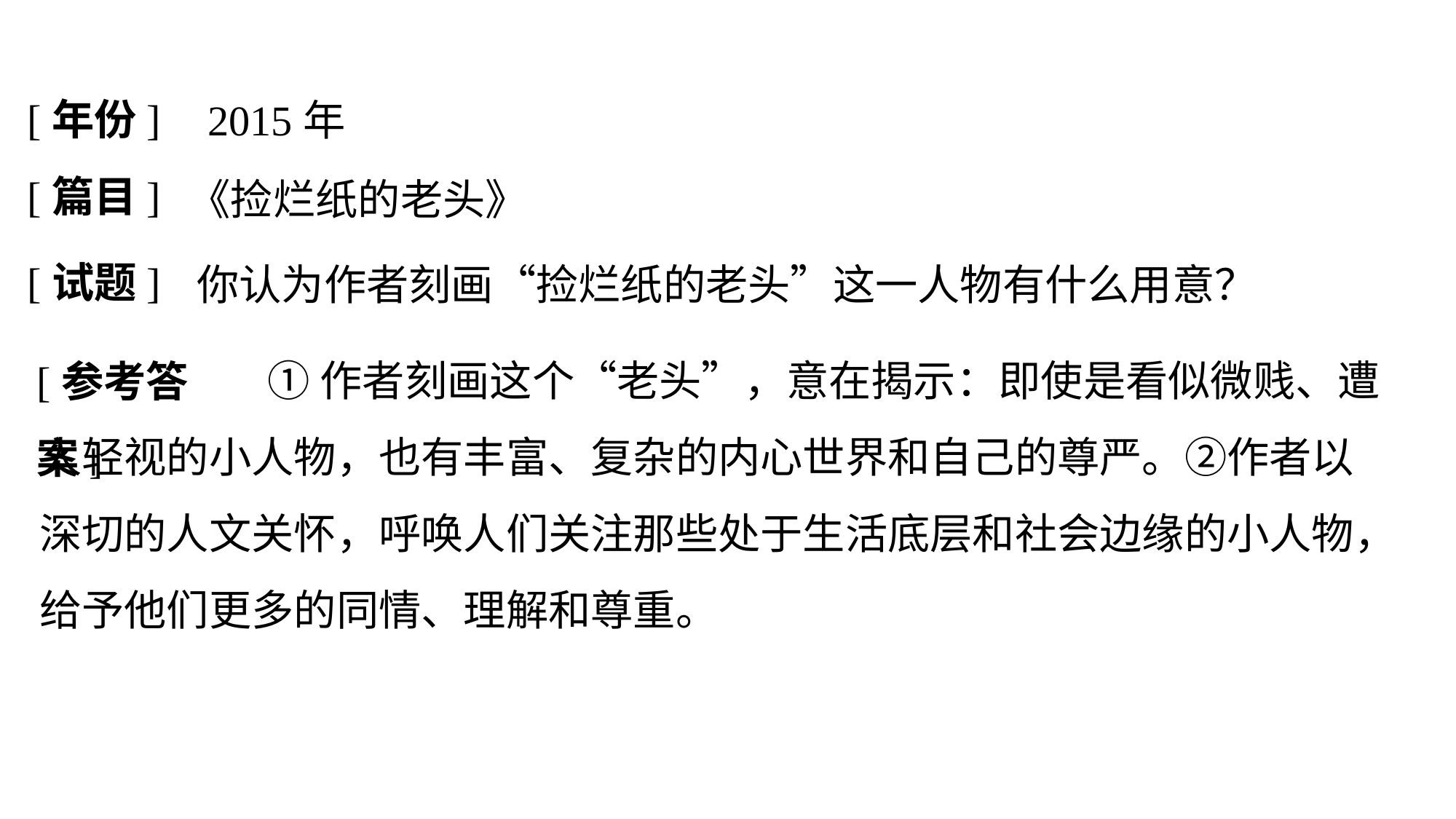

[年份]
2015年
[篇目]
《捡烂纸的老头》
[试题]
你认为作者刻画“捡烂纸的老头”这一人物有什么用意？
		 ①作者刻画这个“老头”，意在揭示：即使是看似微贱、遭人轻视的小人物，也有丰富、复杂的内心世界和自己的尊严。②作者以深切的人文关怀，呼唤人们关注那些处于生活底层和社会边缘的小人物，给予他们更多的同情、理解和尊重。
[参考答案]